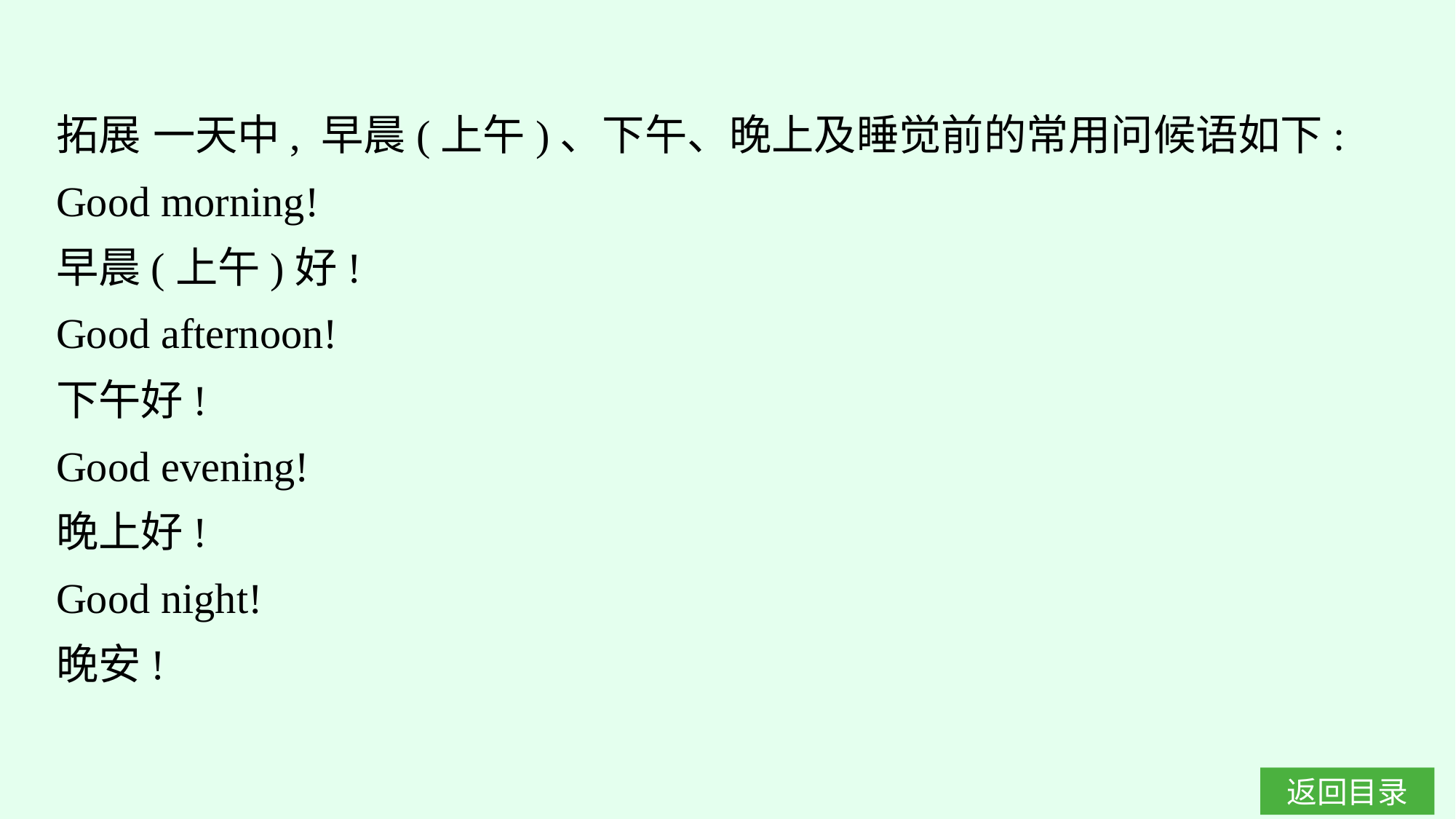

拓展 一天中, 早晨(上午)、下午、晚上及睡觉前的常用问候语如下:
Good morning!
早晨(上午)好!
Good afternoon!
下午好!
Good evening!
晚上好!
Good night!
晚安!